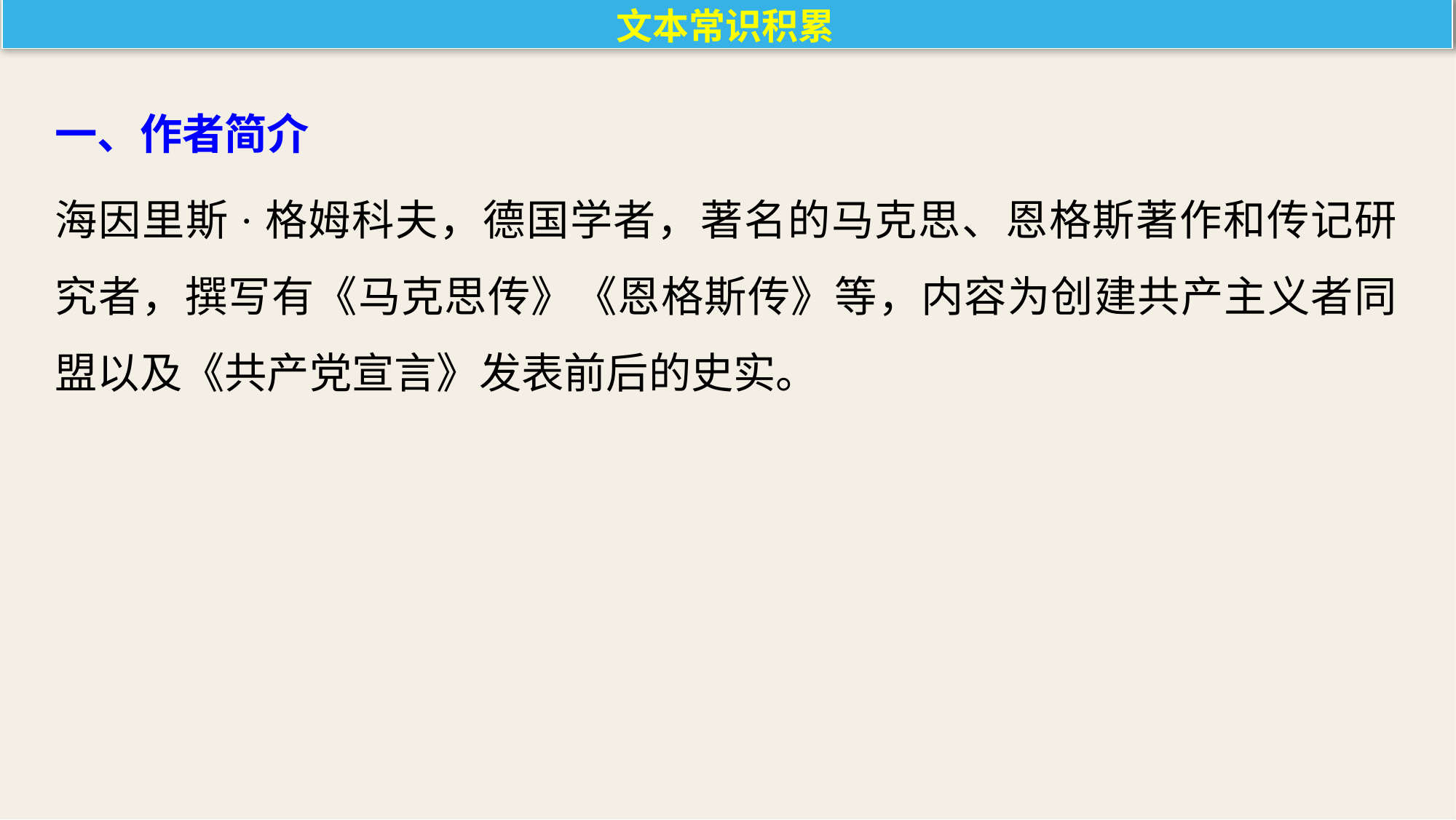

文本常识积累
一、作者简介
海因里斯·格姆科夫，德国学者，著名的马克思、恩格斯著作和传记研究者，撰写有《马克思传》《恩格斯传》等，内容为创建共产主义者同盟以及《共产党宣言》发表前后的史实。